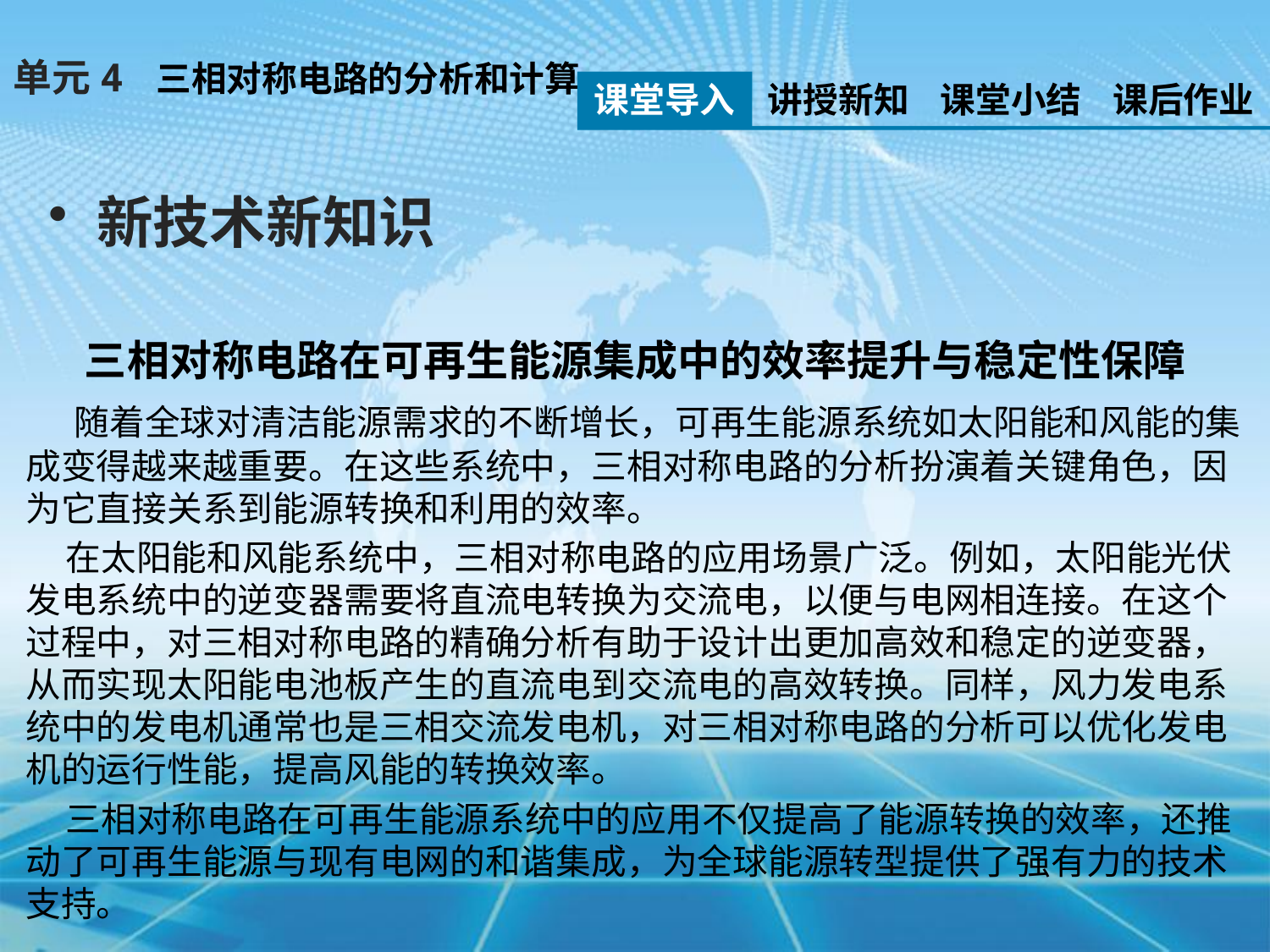

单元4 三相对称电路的分析和计算

课堂导入
讲授新知
课堂小结
课后作业
新技术新知识
三相对称电路在可再生能源集成中的效率提升与稳定性保障
    随着全球对清洁能源需求的不断增长，可再生能源系统如太阳能和风能的集成变得越来越重要。在这些系统中，三相对称电路的分析扮演着关键角色，因为它直接关系到能源转换和利用的效率。
    在太阳能和风能系统中，三相对称电路的应用场景广泛。例如，太阳能光伏发电系统中的逆变器需要将直流电转换为交流电，以便与电网相连接。在这个过程中，对三相对称电路的精确分析有助于设计出更加高效和稳定的逆变器，从而实现太阳能电池板产生的直流电到交流电的高效转换。同样，风力发电系统中的发电机通常也是三相交流发电机，对三相对称电路的分析可以优化发电机的运行性能，提高风能的转换效率。
    三相对称电路在可再生能源系统中的应用不仅提高了能源转换的效率，还推动了可再生能源与现有电网的和谐集成，为全球能源转型提供了强有力的技术支持。